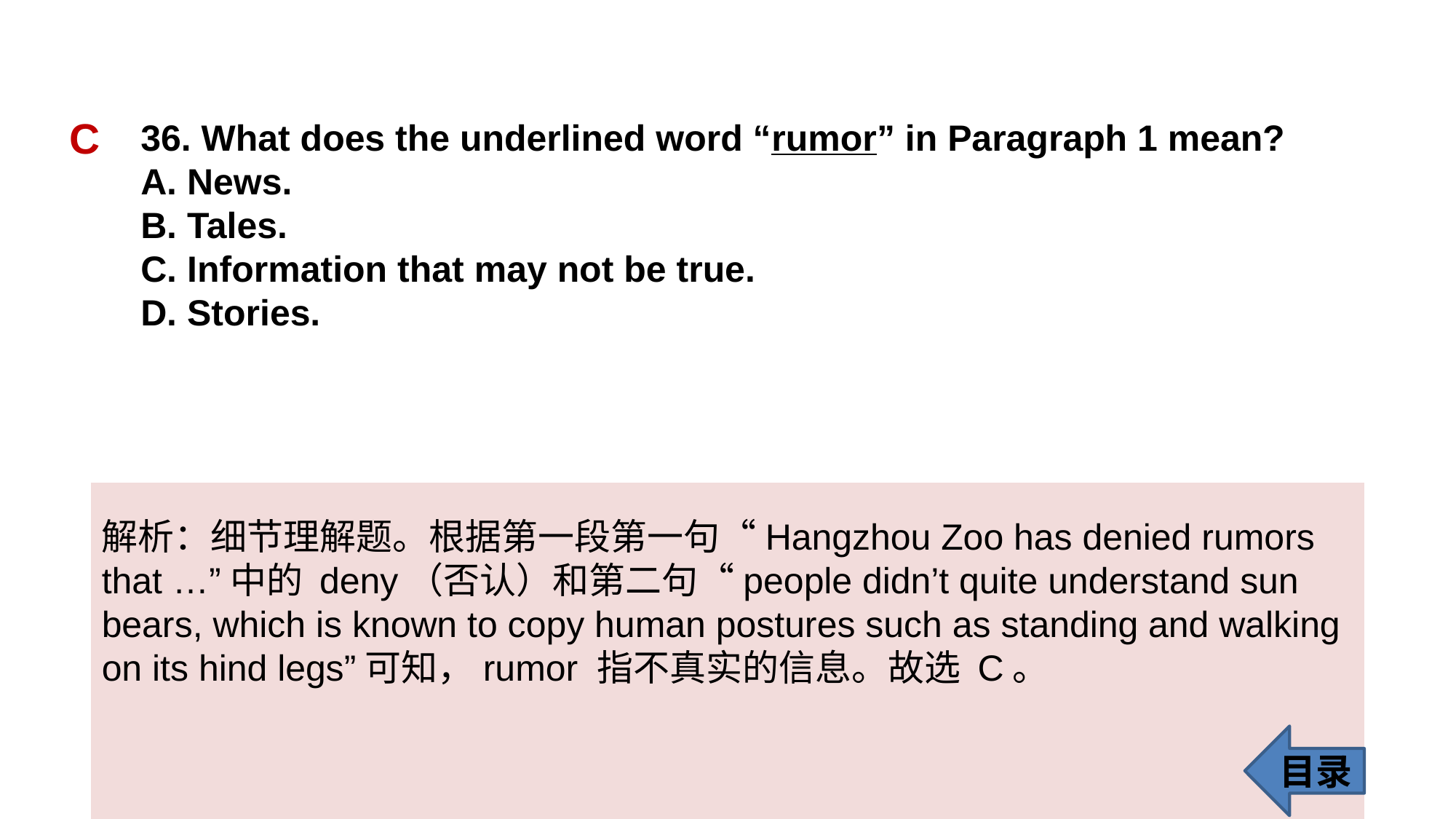

C
36. What does the underlined word “rumor” in Paragraph 1 mean?
A. News.
B. Tales.
C. Information that may not be true.
D. Stories.

解析：细节理解题。根据第一段第一句“Hangzhou Zoo has denied rumors that …”中的 deny（否认）和第二句“people didn’t quite understand sun bears, which is known to copy human postures such as standing and walking on its hind legs”可知，rumor 指不真实的信息。故选 C。
目录
41